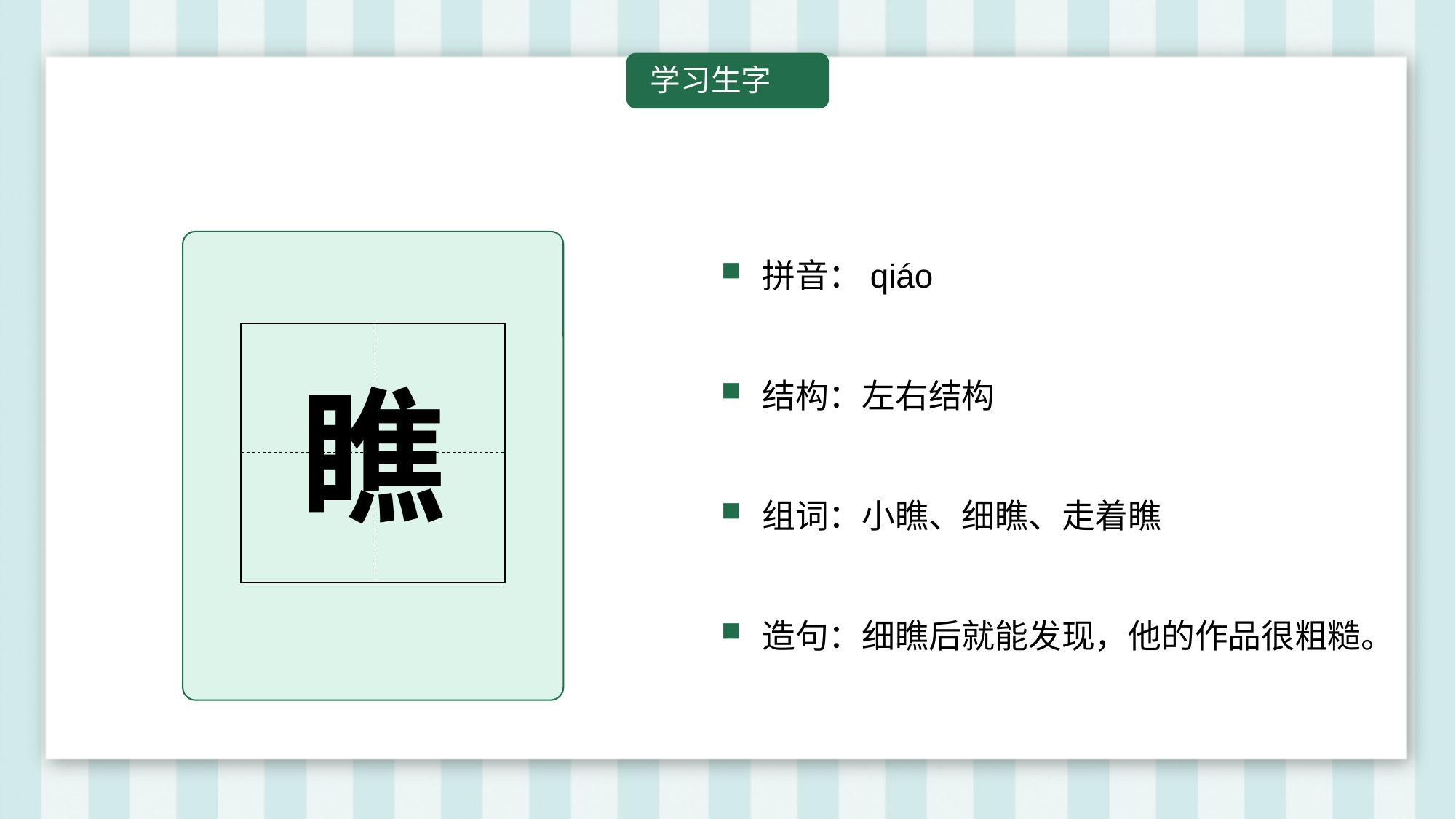

学习生字
拼音：qiáo

结构：左右结构

组词：小瞧、细瞧、走着瞧

造句：细瞧后就能发现，他的作品很粗糙。

瞧